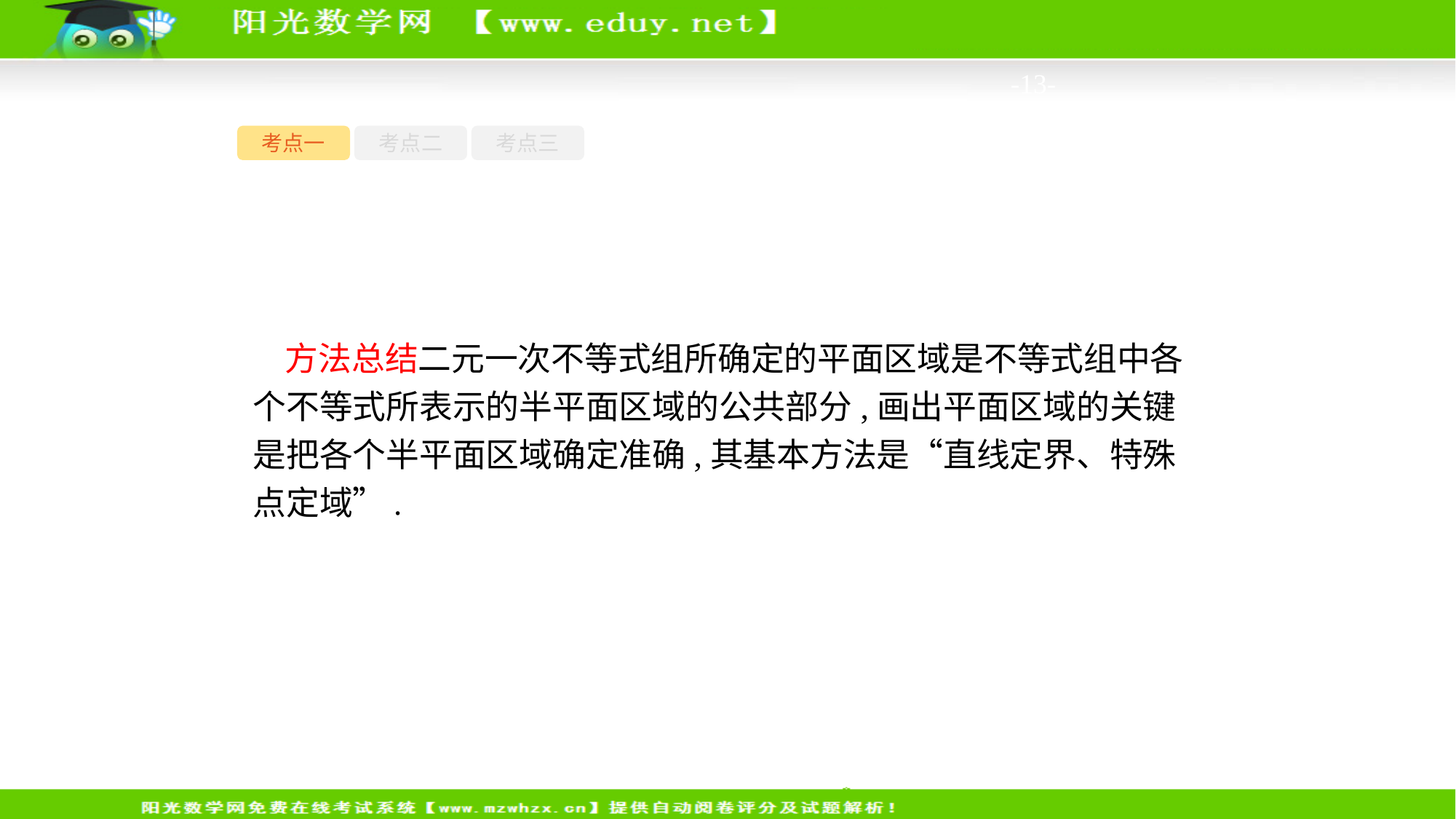

-13-
考点一
考点二
考点三
方法总结二元一次不等式组所确定的平面区域是不等式组中各个不等式所表示的半平面区域的公共部分,画出平面区域的关键是把各个半平面区域确定准确,其基本方法是“直线定界、特殊点定域”.